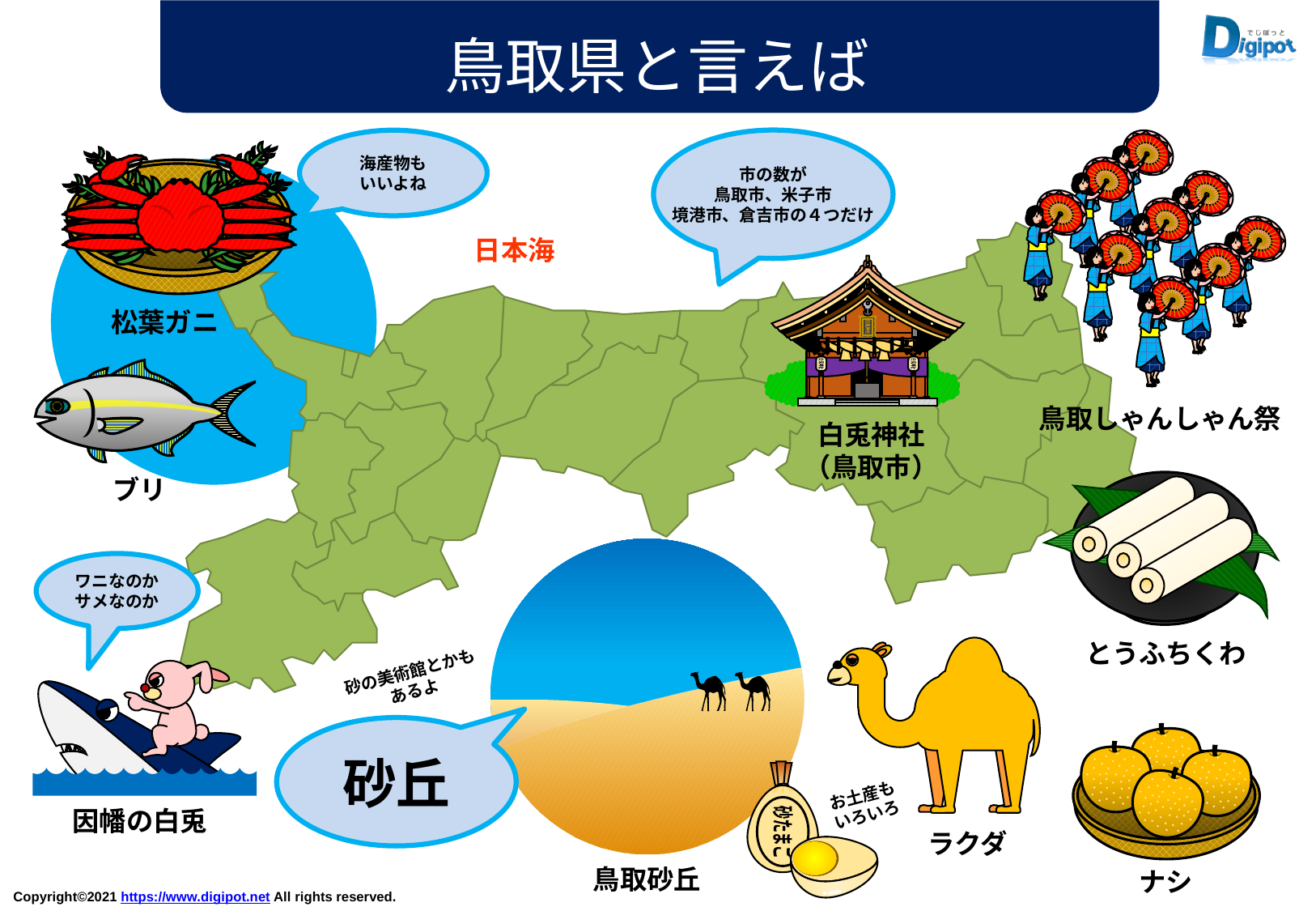

鳥取県と言えば
市の数が
鳥取市、米子市
境港市、倉吉市の４つだけ
海産物も
いいよね

日本海

白兎神社

白兎神社

白兎神社

松葉ガニ

鳥取しゃんしゃん祭
白兎神社
（鳥取市）
ブリ

ワニなのか
サメなのか
とうふちくわ

砂の美術館とかも
あるよ

砂丘

砂たまご

お土産も
いろいろ
因幡の白兎
ラクダ
鳥取砂丘
ナシ